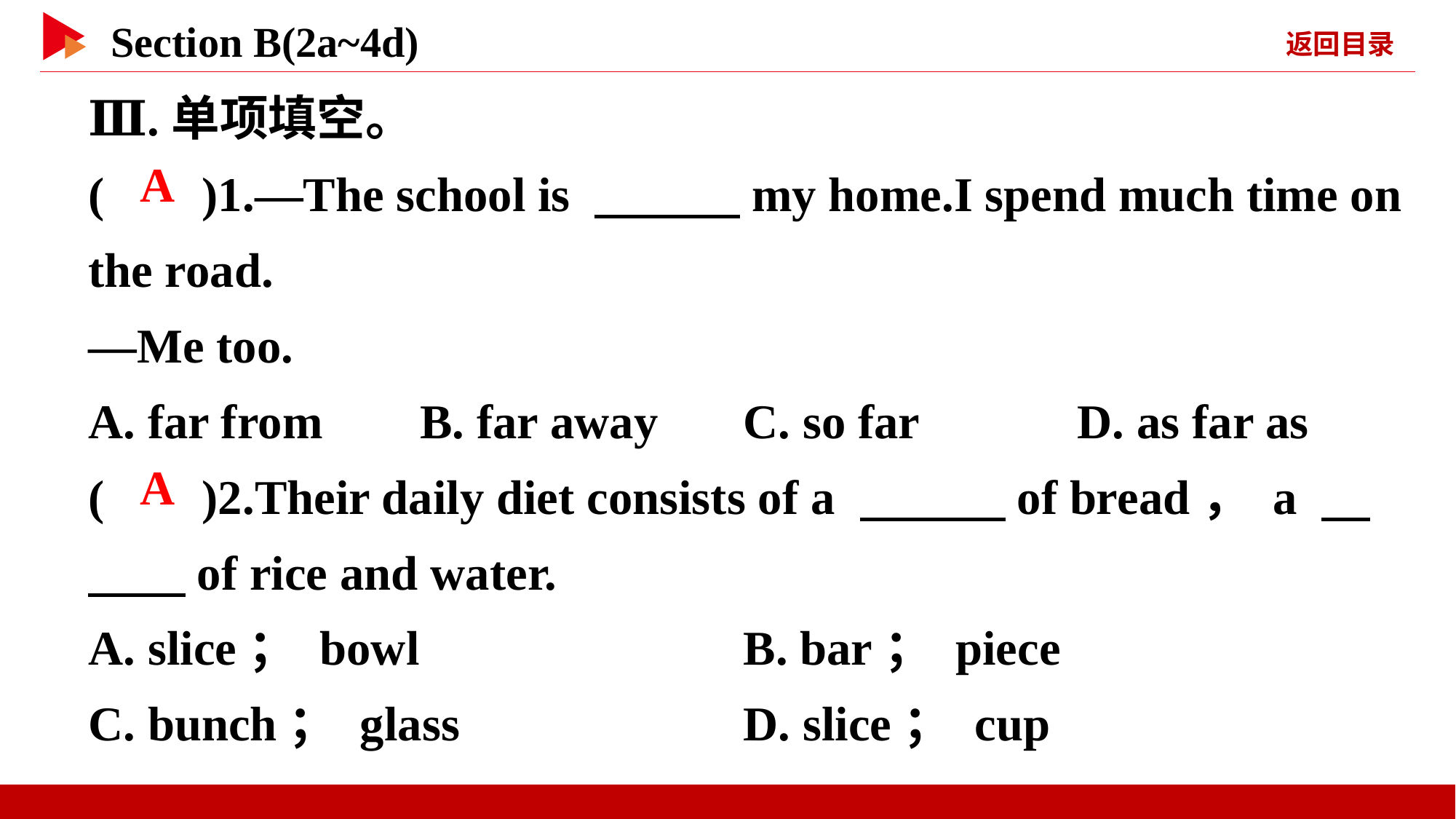

Ⅲ.单项填空。
(        )1.—The school is 　　　my home.I spend much time on the road.
—Me too.
A. far from        B. far away	C. so far             D. as far as
(        )2.Their daily diet consists of a 　　　of bread， a 　　　of rice and water.
A. slice； bowl             		B. bar； piece
C. bunch； glass          		D. slice； cup
   A
   A